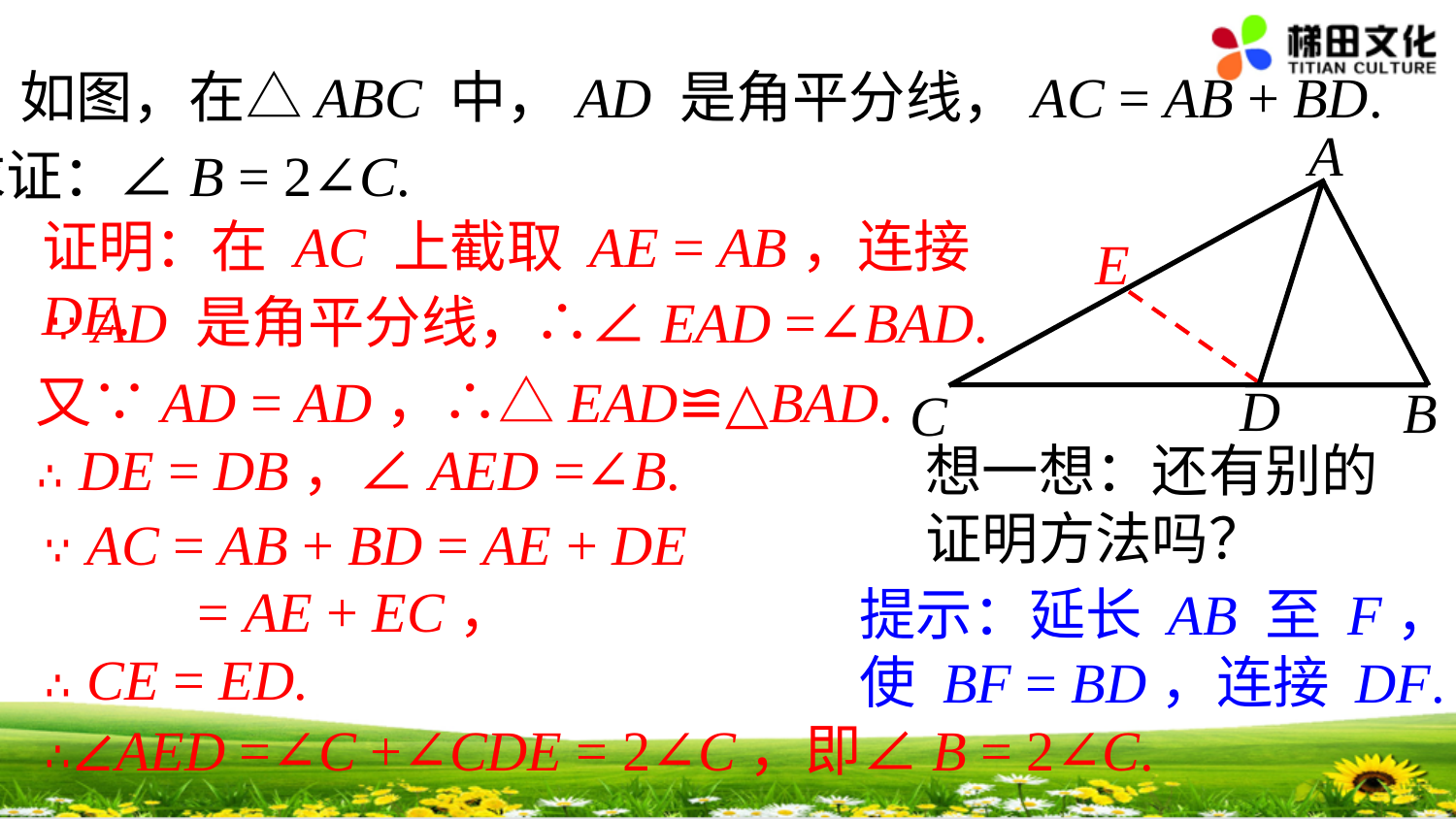

7. 如图，在△ABC 中，AD 是角平分线，AC = AB + BD.
求证：∠B = 2∠C.

A

D
B
C

证明：在 AC 上截取 AE = AB，连接 DE.
E
∵ AD 是角平分线，∴∠EAD =∠BAD.
又∵AD = AD，∴△EAD≌△BAD.
∴ DE = DB，∠AED =∠B.
想一想：还有别的证明方法吗？
∵ AC = AB + BD = AE + DE
           = AE + EC，
∴ CE = ED.
提示：延长 AB 至 F，
使 BF = BD，连接 DF.
∴∠AED =∠C +∠CDE = 2∠C，即∠B = 2∠C.